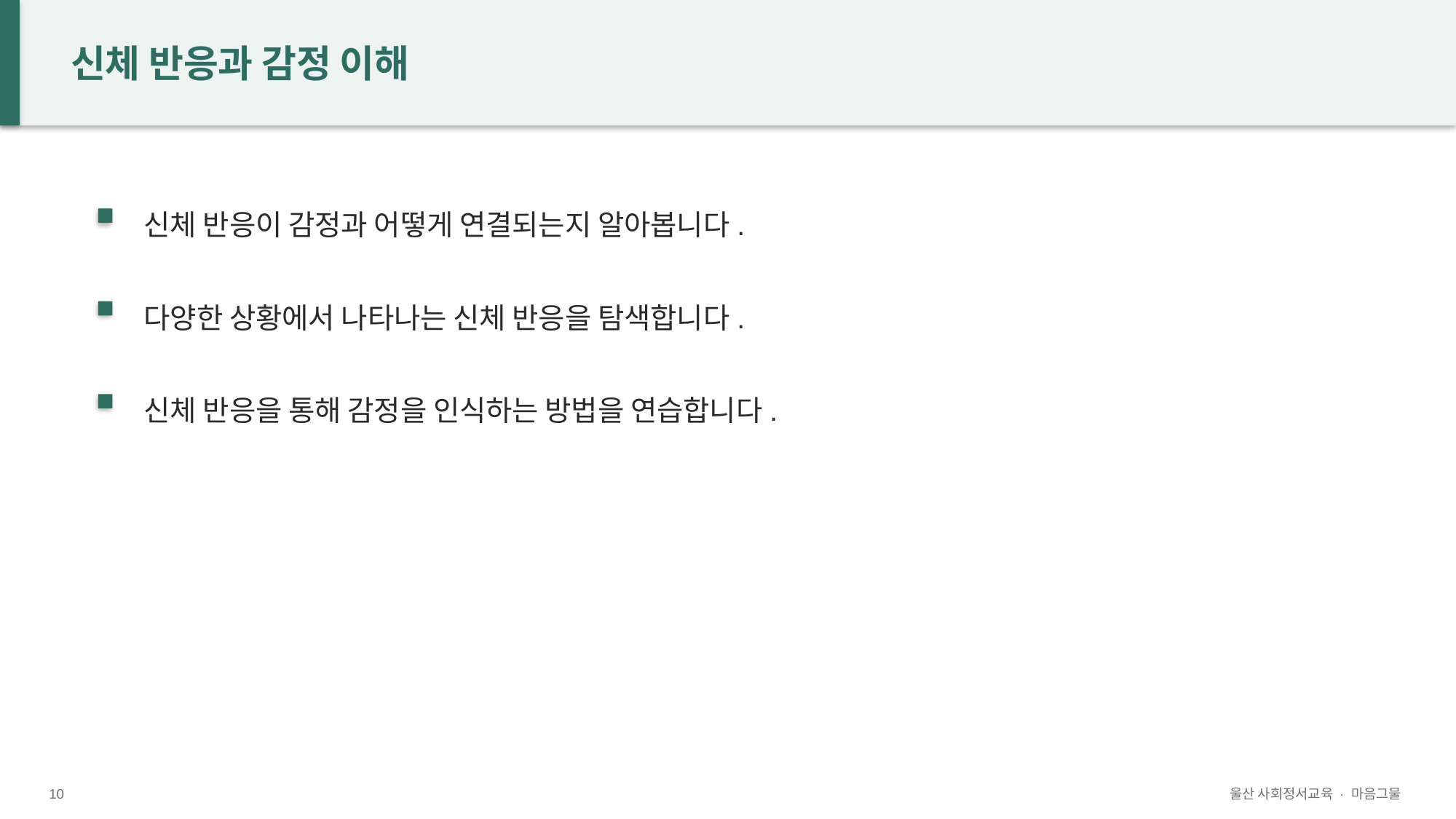

신체 반응과 감정 이해
신체 반응이 감정과 어떻게 연결되는지 알아봅니다.

다양한 상황에서 나타나는 신체 반응을 탐색합니다.

신체 반응을 통해 감정을 인식하는 방법을 연습합니다.

10
울산 사회정서교육 · 마음그물